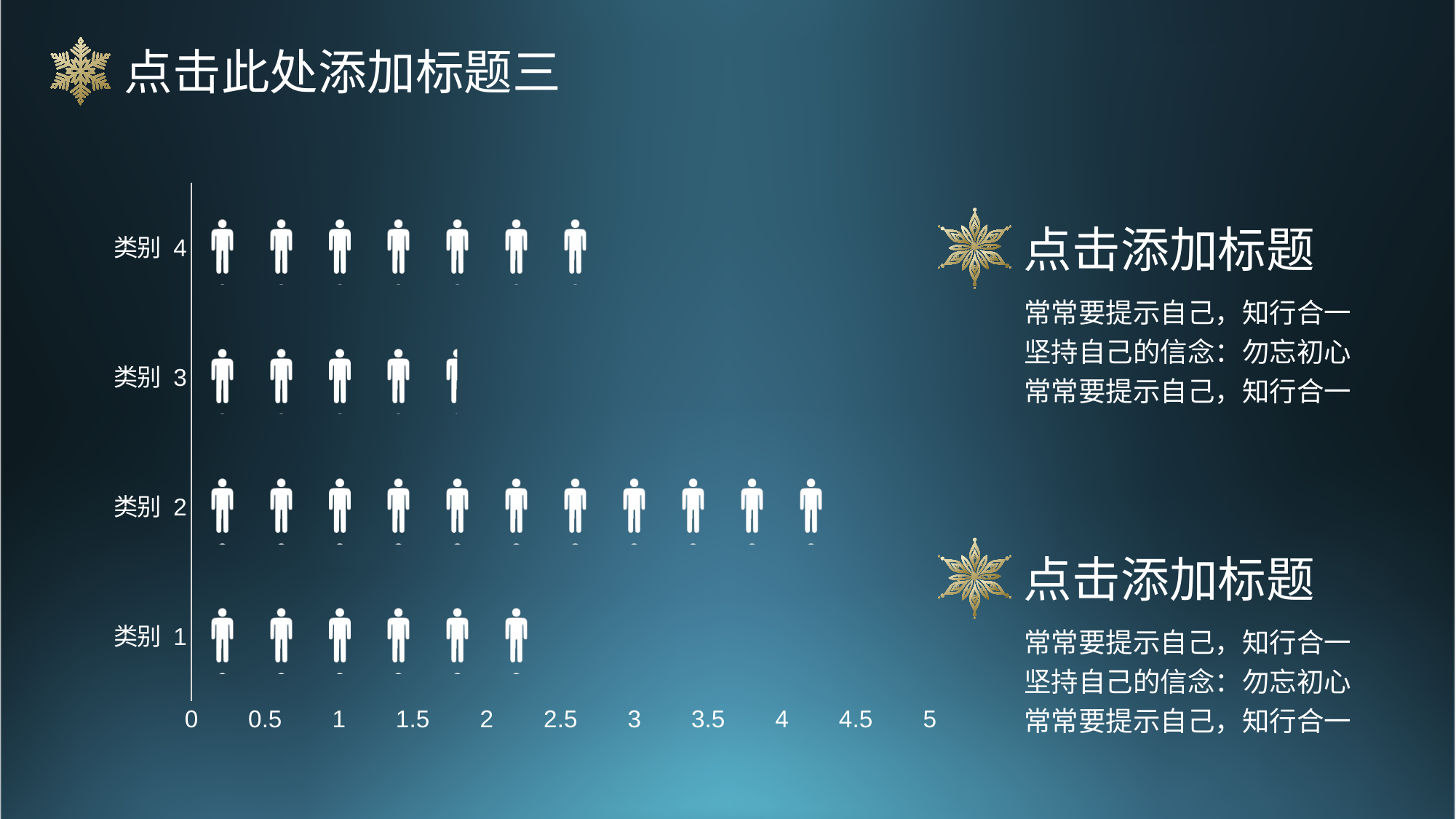

点击此处添加标题三

### Chart

| Category | 列1 | 系列 2 | 列2 |
|---|---|---|---|
| 类别 1 | None | 2.3 | None |
| 类别 2 | None | 4.4 | None |
| 类别 3 | None | 1.8 | None |
| 类别 4 | None | 2.7 | None |

点击添加标题
常常要提示自己，知行合一
坚持自己的信念：勿忘初心
常常要提示自己，知行合一

点击添加标题
常常要提示自己，知行合一
坚持自己的信念：勿忘初心
常常要提示自己，知行合一